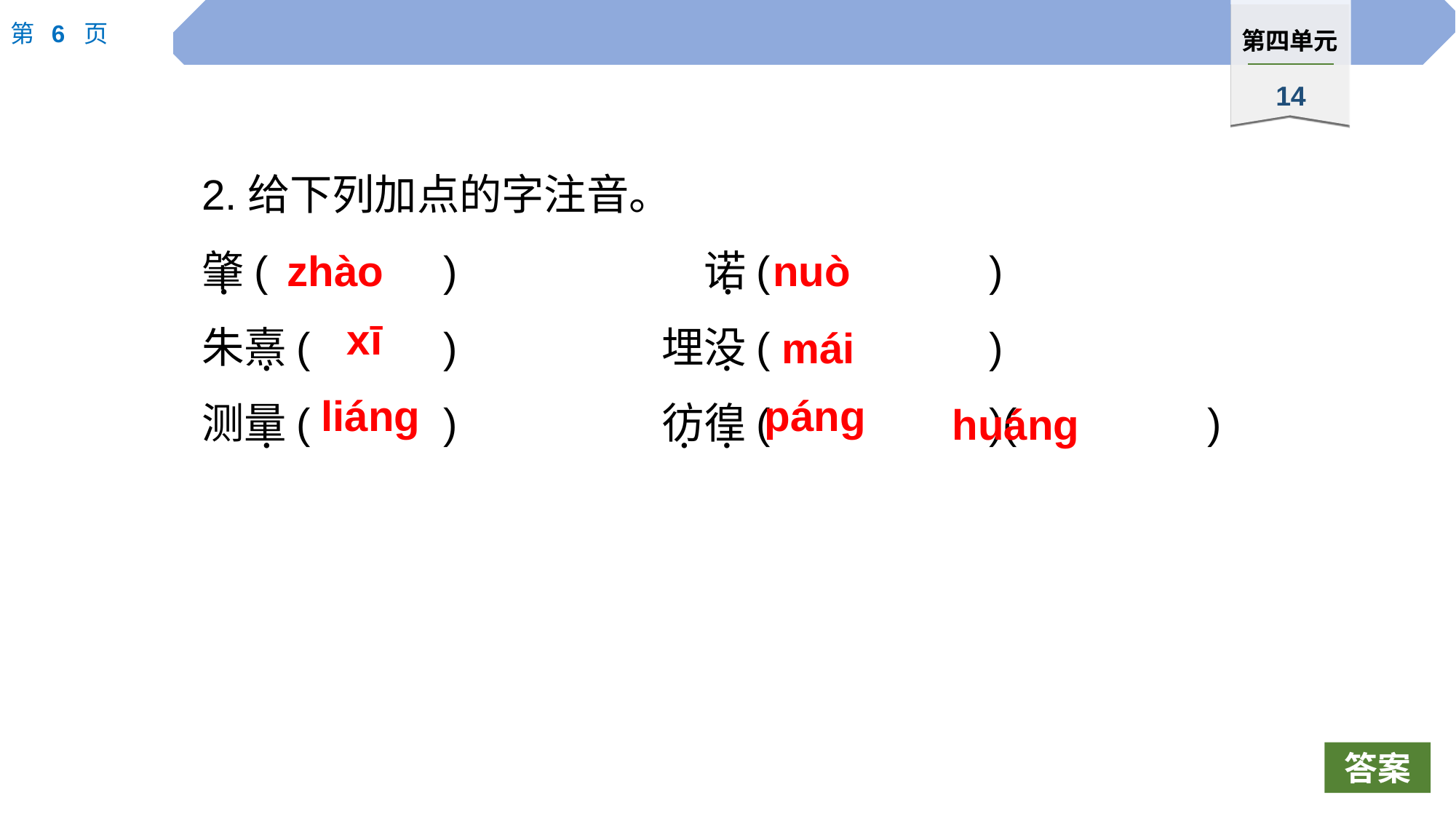

2.给下列加点的字注音。
肇(		)　　　	　诺(		)
朱熹(		)		埋没(		)
测量(		)		彷徨(		)(		)
zhào
nuò
 ·
 ·
xī
mái
 ·
 ·
liáng
páng
huáng
 ·
 ·
 ·
答案